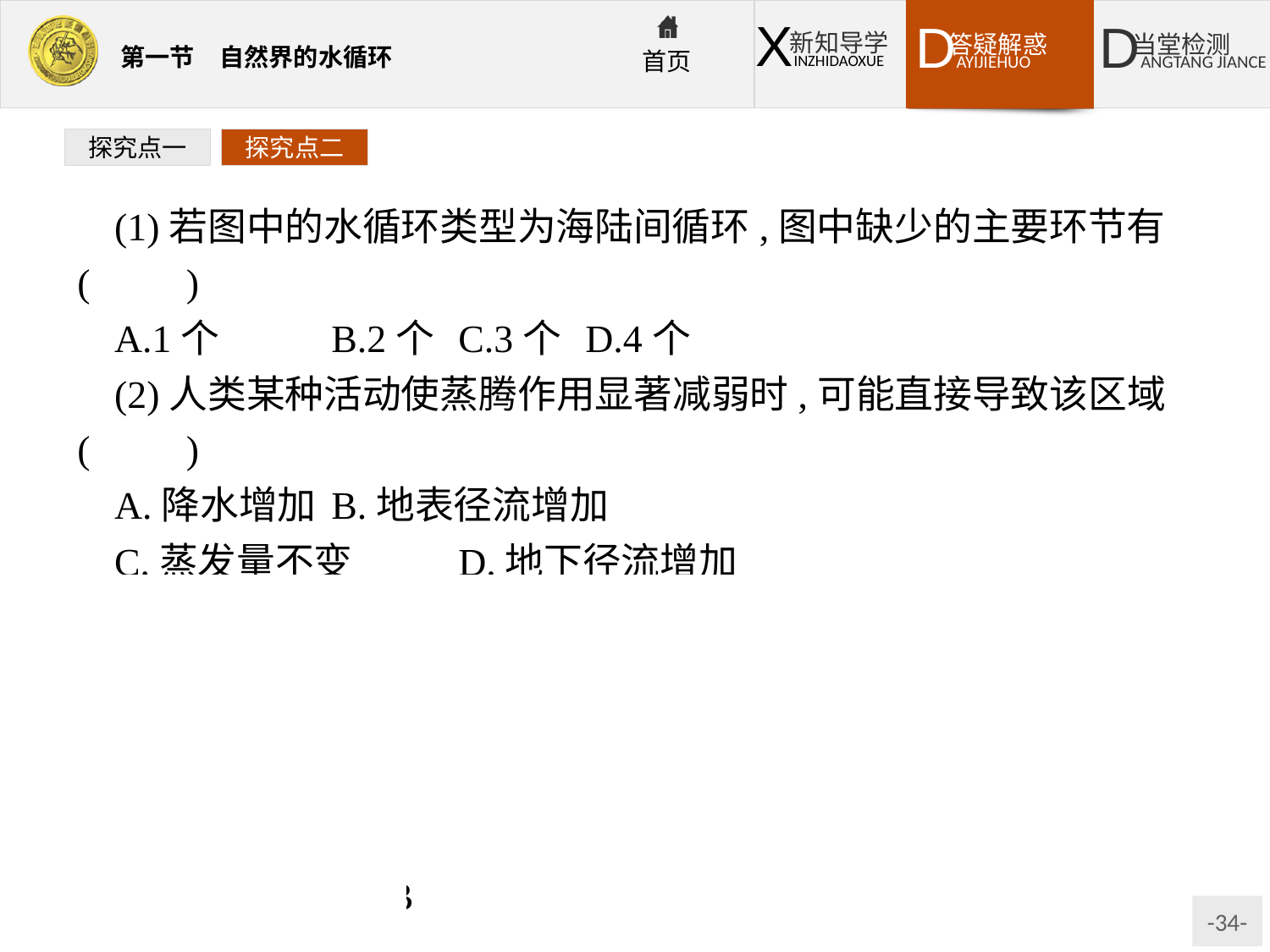

探究点一
探究点二
(1)若图中的水循环类型为海陆间循环,图中缺少的主要环节有(　　)
A.1个	B.2个	C.3个	D.4个
(2)人类某种活动使蒸腾作用显著减弱时,可能直接导致该区域(　　)
A.降水增加	B.地表径流增加
C.蒸发量不变	D.地下径流增加
解析:第(1)题,我国南方低山丘陵区某小流域为外流区,形成海陆间循环的主要环节有海面上的水汽蒸发、水汽输送,陆地上的大气降水、径流(地表径流和地下径流)、下渗等环节,图中缺少下渗环节。第(2)题,毁林开荒、植被破坏等不合理的人类活动导致蒸腾作用显著减弱,地表径流增加。
答案:(1)A　(2)B